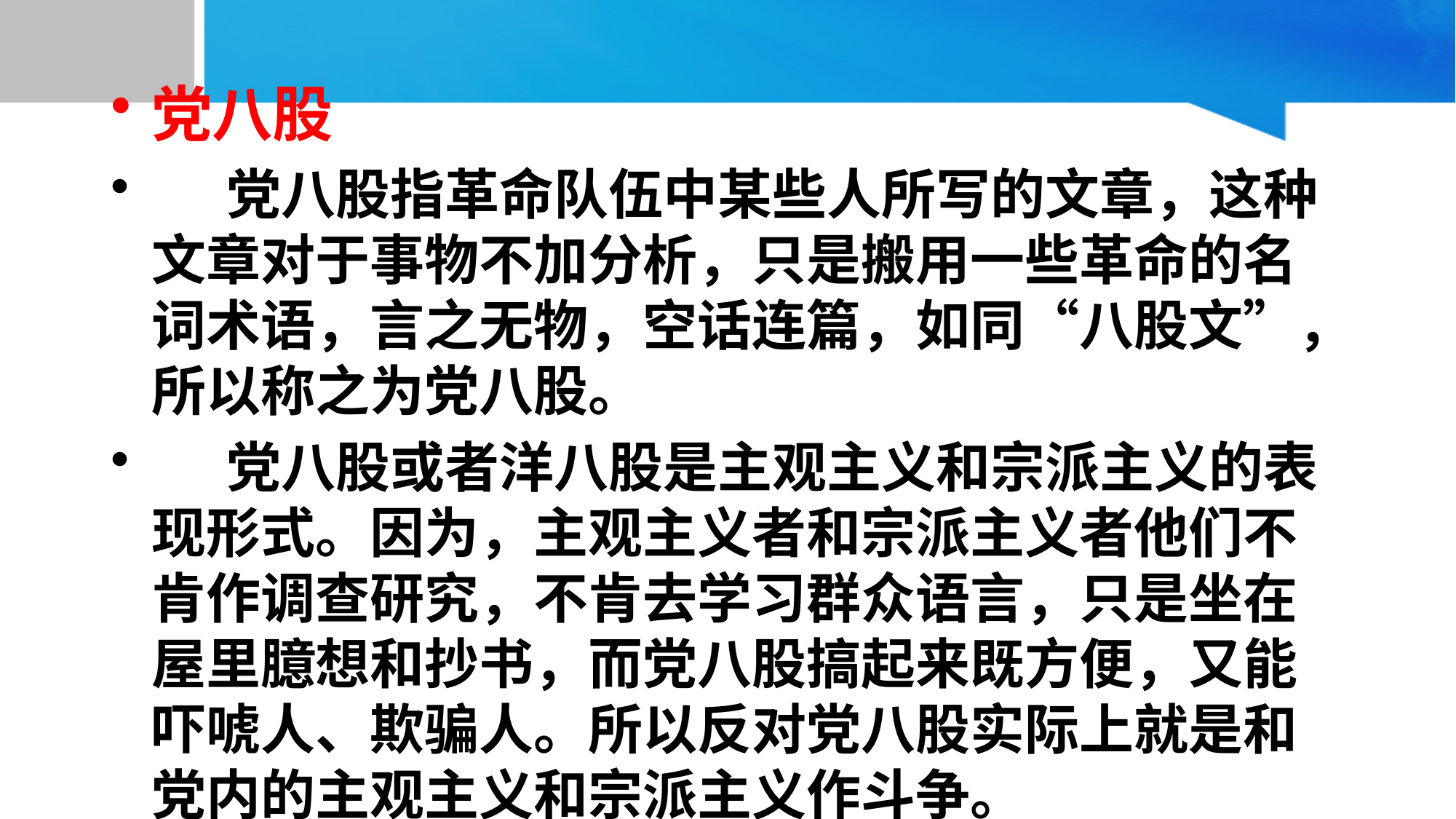

党八股
     党八股指革命队伍中某些人所写的文章，这种文章对于事物不加分析，只是搬用一些革命的名词术语，言之无物，空话连篇，如同“八股文”，所以称之为党八股。
     党八股或者洋八股是主观主义和宗派主义的表现形式。因为，主观主义者和宗派主义者他们不肯作调查研究，不肯去学习群众语言，只是坐在屋里臆想和抄书，而党八股搞起来既方便，又能吓唬人、欺骗人。所以反对党八股实际上就是和党内的主观主义和宗派主义作斗争。